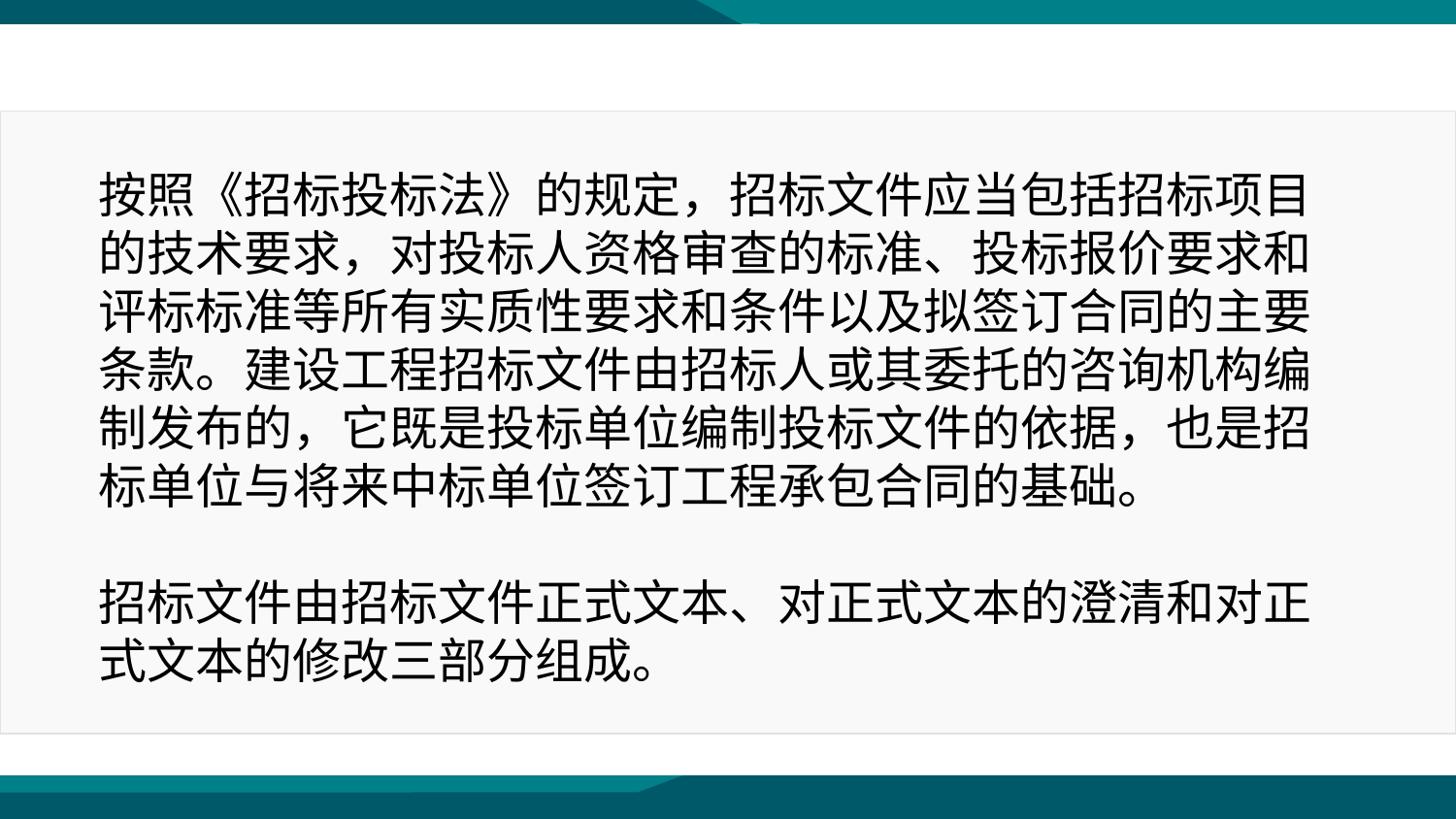

按照《招标投标法》的规定，招标文件应当包括招标项目的技术要求，对投标人资格审查的标准、投标报价要求和评标标准等所有实质性要求和条件以及拟签订合同的主要条款。建设工程招标文件由招标人或其委托的咨询机构编制发布的，它既是投标单位编制投标文件的依据，也是招标单位与将来中标单位签订工程承包合同的基础。

招标文件由招标文件正式文本、对正式文本的澄清和对正式文本的修改三部分组成。